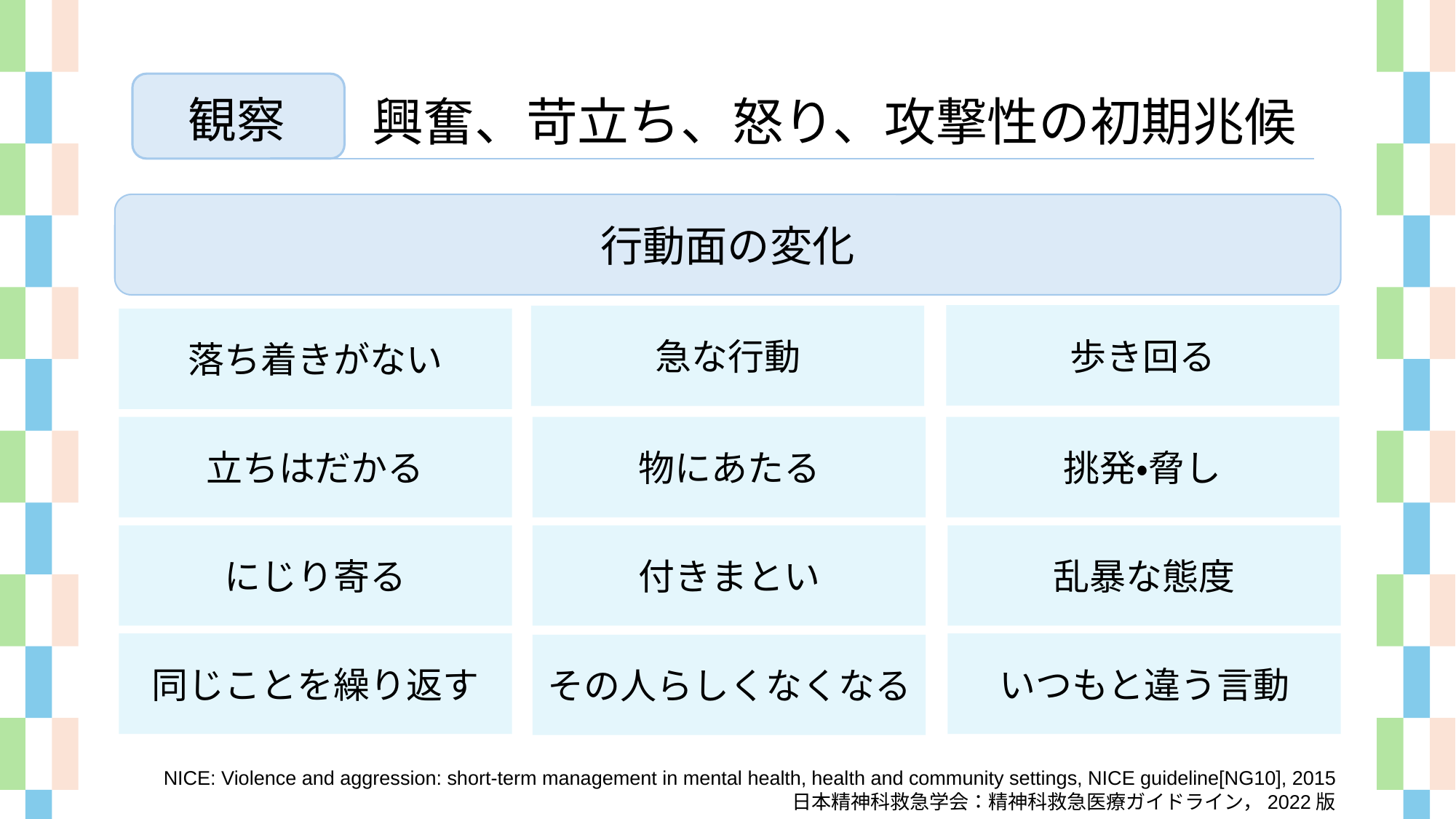

観察
興奮、苛立ち、怒り、攻撃性の初期兆候
行動面の変化
歩き回る
急な行動
落ち着きがない
立ちはだかる
物にあたる
挑発・脅し
にじり寄る
付きまとい
乱暴な態度
同じことを繰り返す
いつもと違う言動
その人らしくなくなる
NICE: Violence and aggression: short-term management in mental health, health and community settings, NICE guideline[NG10], 2015
日本精神科救急学会：精神科救急医療ガイドライン，2022版